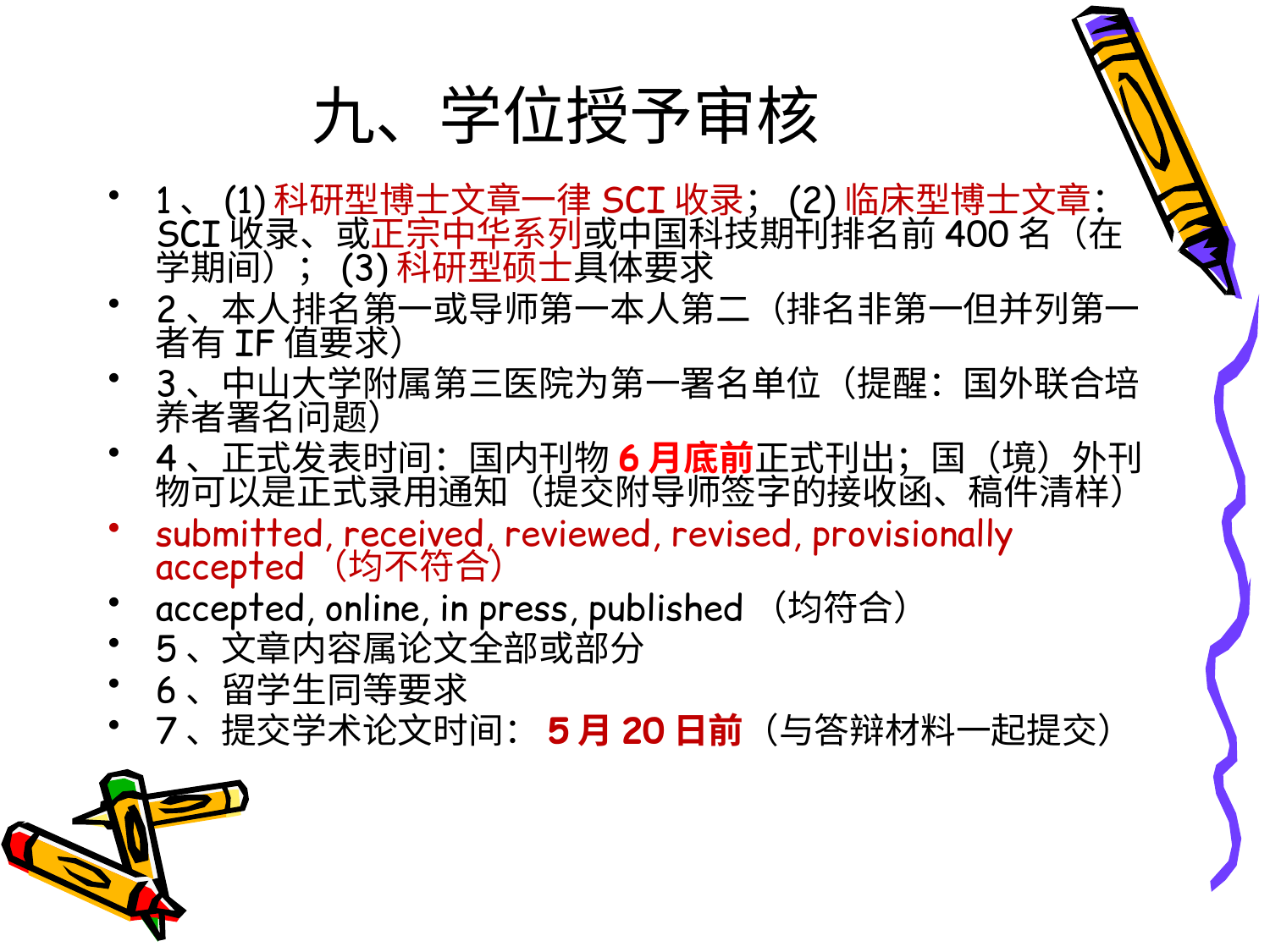

# 九、学位授予审核
1、(1)科研型博士文章一律SCI收录；(2)临床型博士文章：SCI收录、或正宗中华系列或中国科技期刊排名前400名（在学期间）；(3)科研型硕士具体要求
2、本人排名第一或导师第一本人第二（排名非第一但并列第一者有IF值要求）
3、中山大学附属第三医院为第一署名单位（提醒：国外联合培养者署名问题）
4、正式发表时间：国内刊物6月底前正式刊出；国（境）外刊物可以是正式录用通知（提交附导师签字的接收函、稿件清样）
submitted, received, reviewed, revised, provisionally accepted（均不符合）
accepted, online, in press, published（均符合）
5、文章内容属论文全部或部分
6、留学生同等要求
7、提交学术论文时间：5月20日前（与答辩材料一起提交）